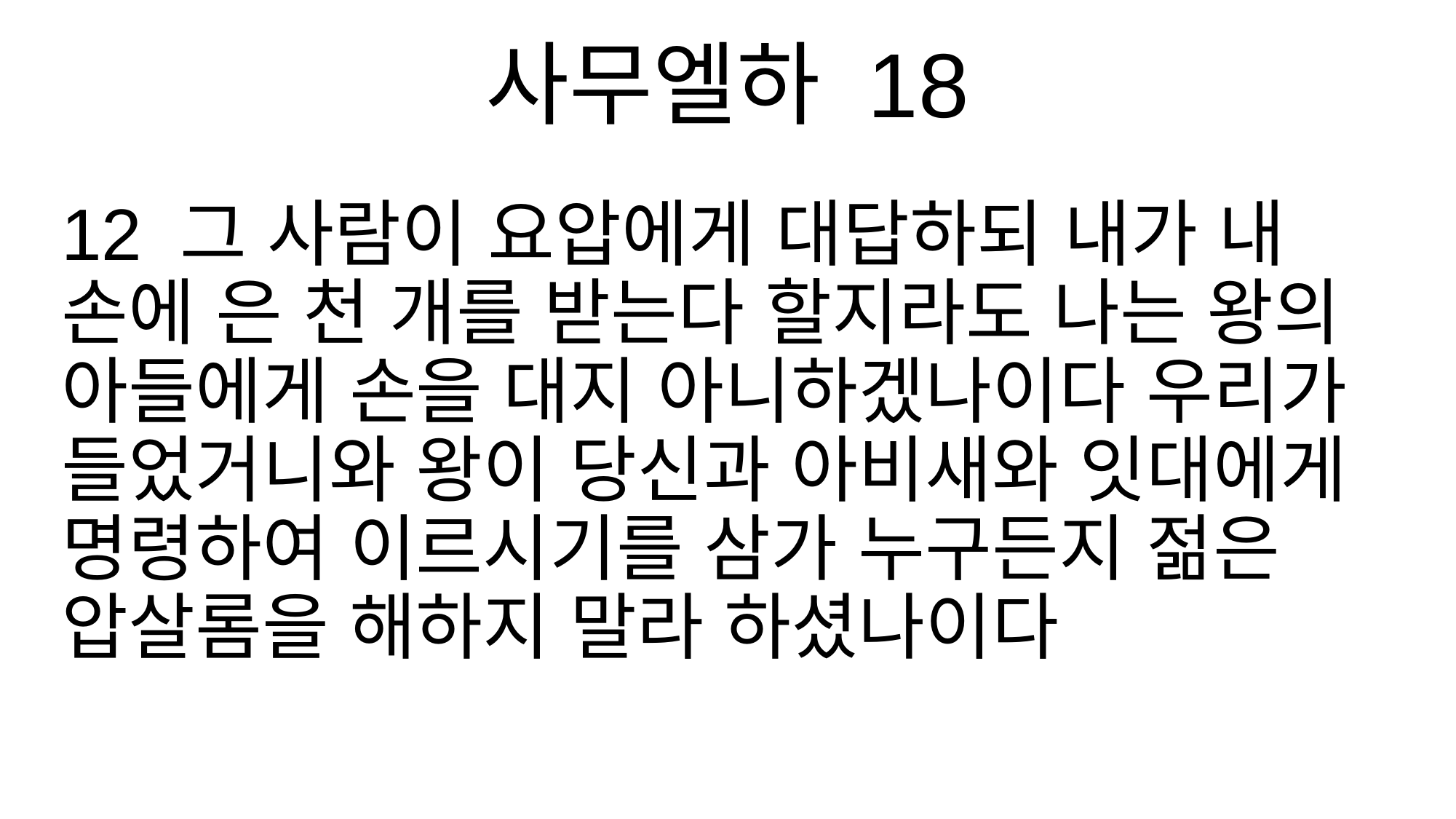

사무엘하 18
12 그 사람이 요압에게 대답하되 내가 내 손에 은 천 개를 받는다 할지라도 나는 왕의 아들에게 손을 대지 아니하겠나이다 우리가 들었거니와 왕이 당신과 아비새와 잇대에게 명령하여 이르시기를 삼가 누구든지 젊은 압살롬을 해하지 말라 하셨나이다